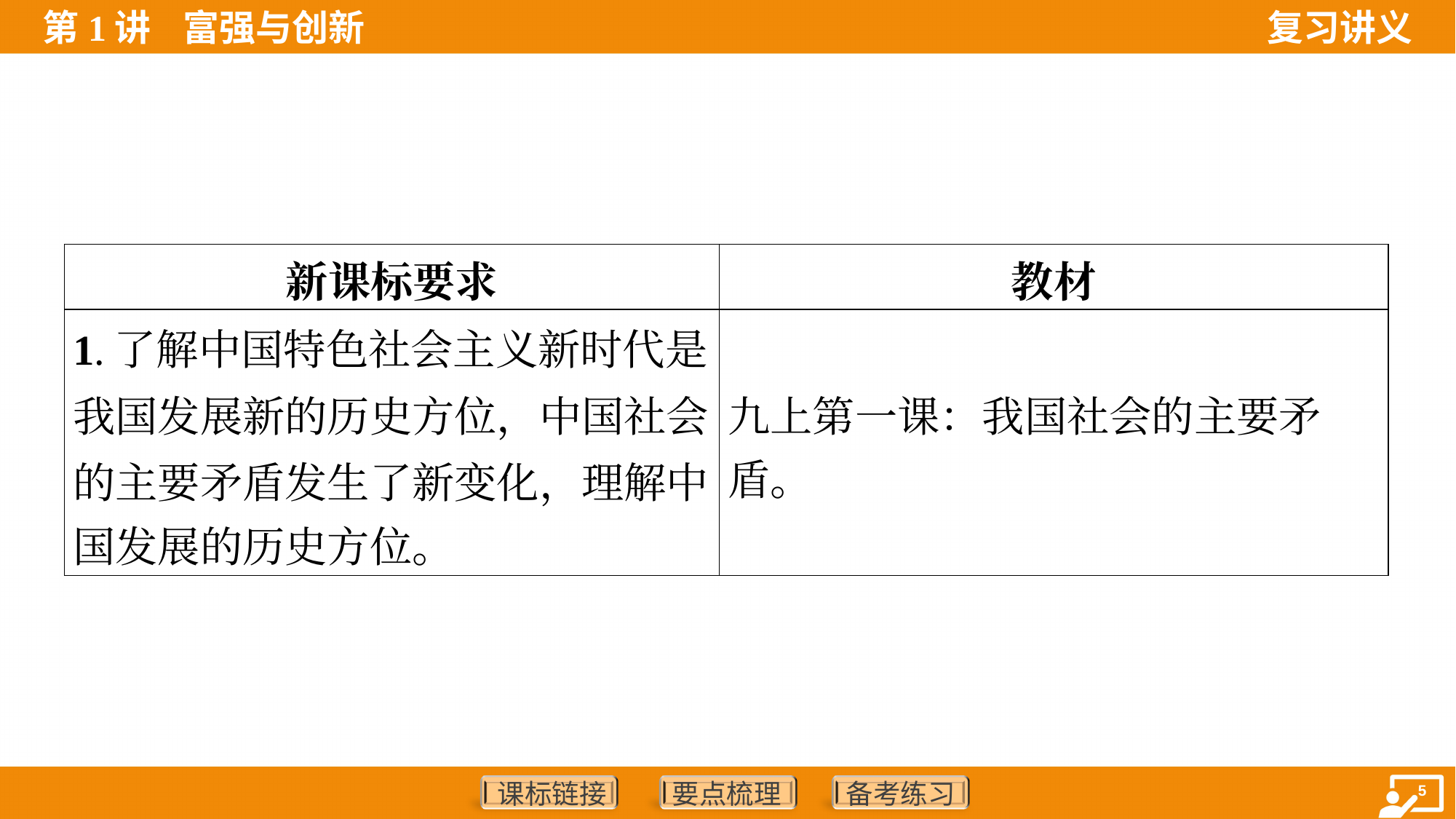

| 新课标要求 | 教材 |
| --- | --- |
| 1.了解中国特色社会主义新时代是 我国发展新的历史方位，中国社会 的主要矛盾发生了新变化，理解中 国发展的历史方位。 | 九上第一课：我国社会的主要矛 盾。 |